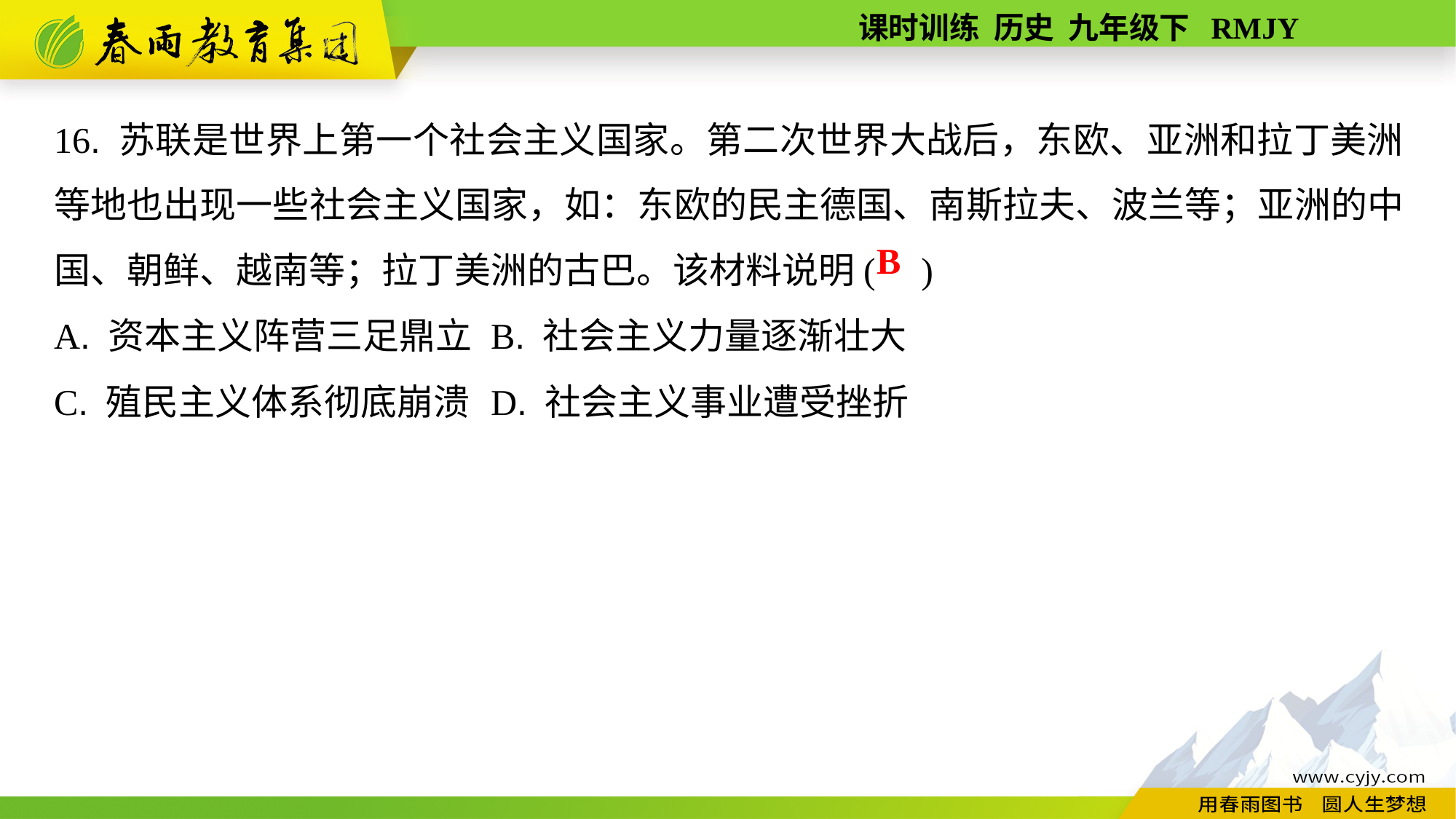

16. 苏联是世界上第一个社会主义国家。第二次世界大战后，东欧、亚洲和拉丁美洲等地也出现一些社会主义国家，如：东欧的民主德国、南斯拉夫、波兰等；亚洲的中国、朝鲜、越南等；拉丁美洲的古巴。该材料说明(     )
A. 资本主义阵营三足鼎立	B. 社会主义力量逐渐壮大
C. 殖民主义体系彻底崩溃	D. 社会主义事业遭受挫折
B